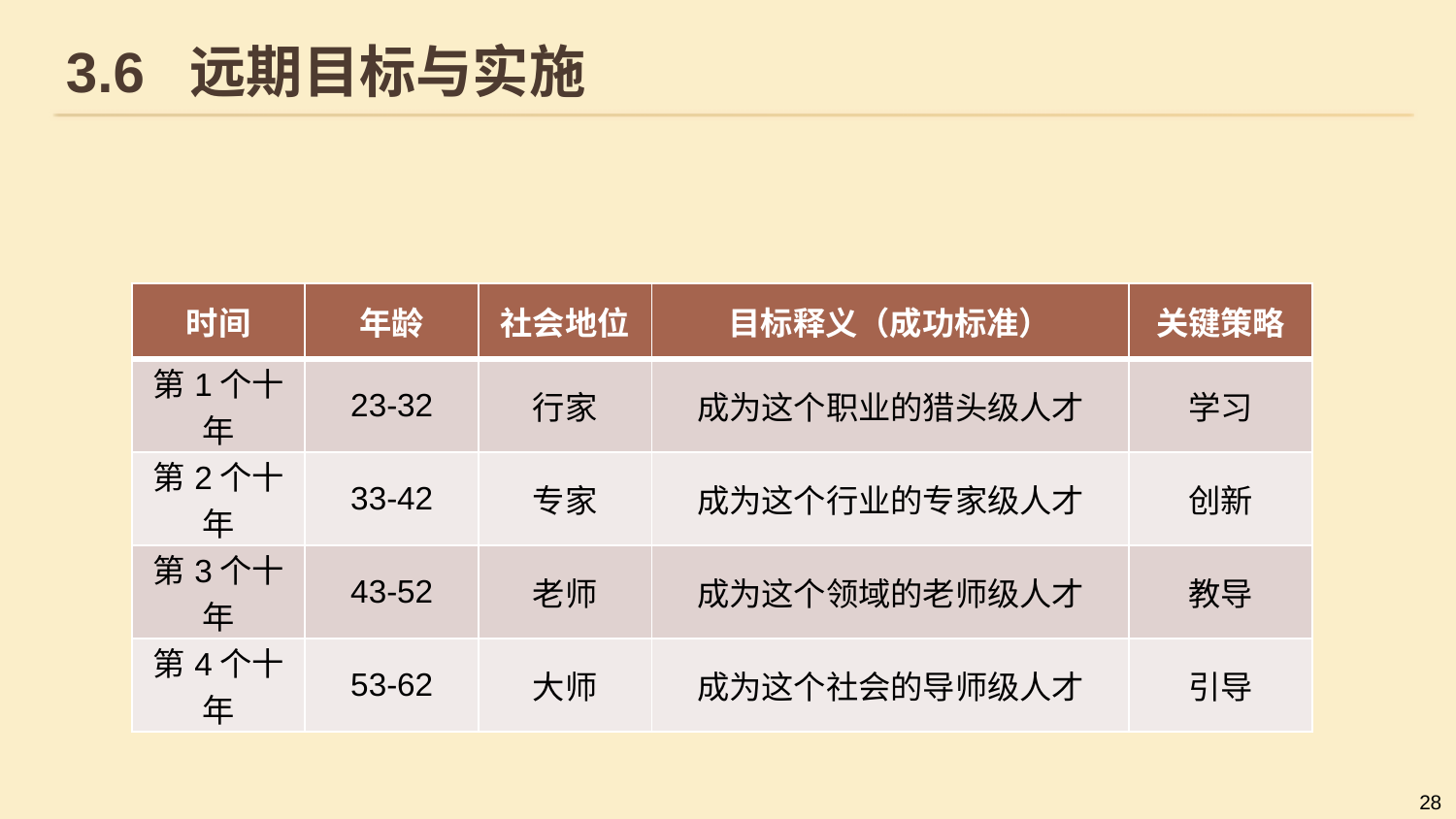

# 3.6  远期目标与实施
| 时间 | 年龄 | 社会地位 | 目标释义（成功标准） | 关键策略 |
| --- | --- | --- | --- | --- |
| 第1个十年 | 23-32 | 行家 | 成为这个职业的猎头级人才 | 学习 |
| 第2个十年 | 33-42 | 专家 | 成为这个行业的专家级人才 | 创新 |
| 第3个十年 | 43-52 | 老师 | 成为这个领域的老师级人才 | 教导 |
| 第4个十年 | 53-62 | 大师 | 成为这个社会的导师级人才 | 引导 |
28